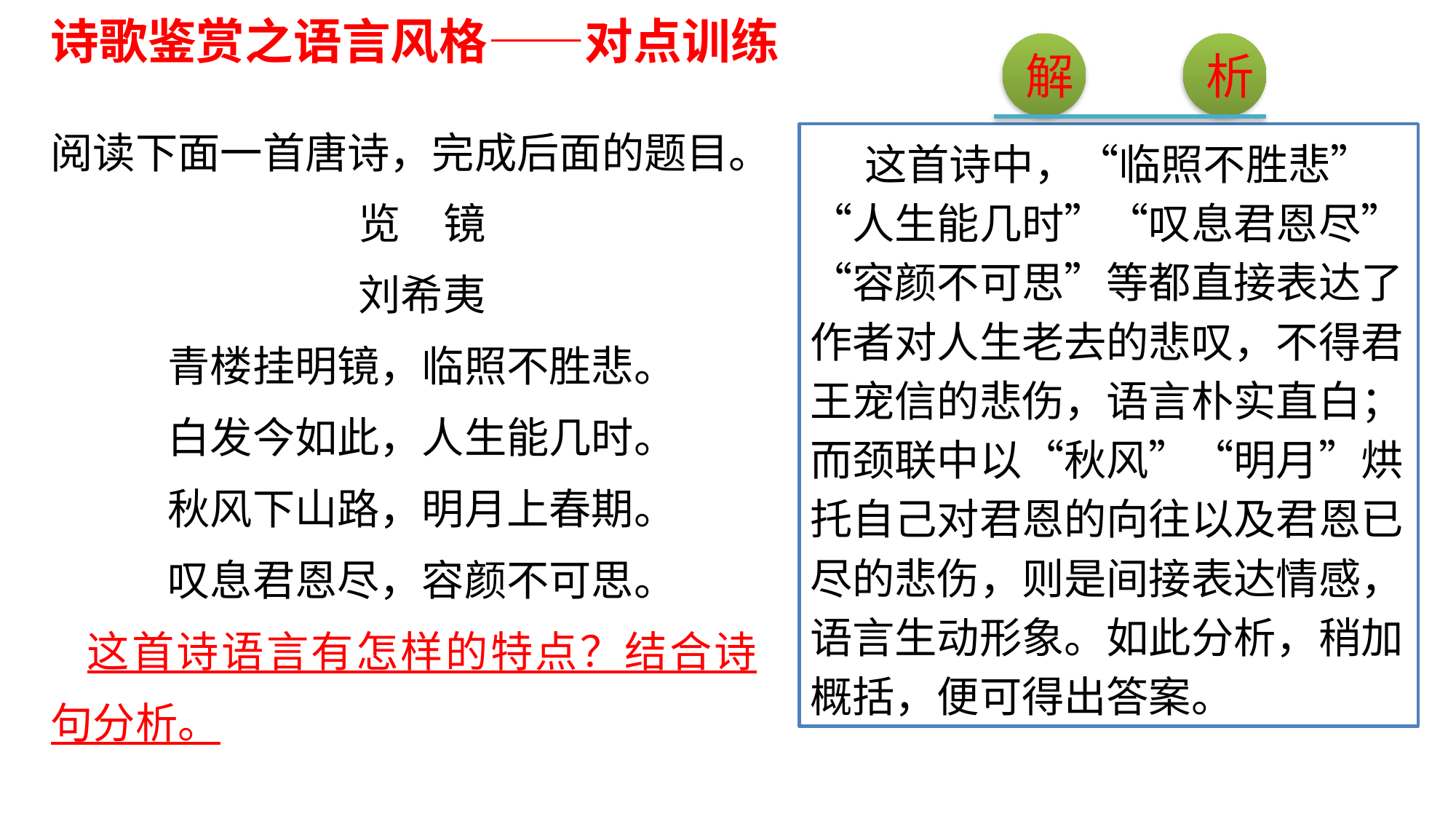

诗歌鉴赏之语言风格——对点训练
解
析
阅读下面一首唐诗，完成后面的题目。
览　镜
刘希夷
青楼挂明镜，临照不胜悲。
白发今如此，人生能几时。
秋风下山路，明月上春期。
叹息君恩尽，容颜不可思。
这首诗语言有怎样的特点？结合诗句分析。
这首诗中，“临照不胜悲”“人生能几时”“叹息君恩尽”“容颜不可思”等都直接表达了作者对人生老去的悲叹，不得君王宠信的悲伤，语言朴实直白；而颈联中以“秋风”“明月”烘托自己对君恩的向往以及君恩已尽的悲伤，则是间接表达情感，语言生动形象。如此分析，稍加概括，便可得出答案。